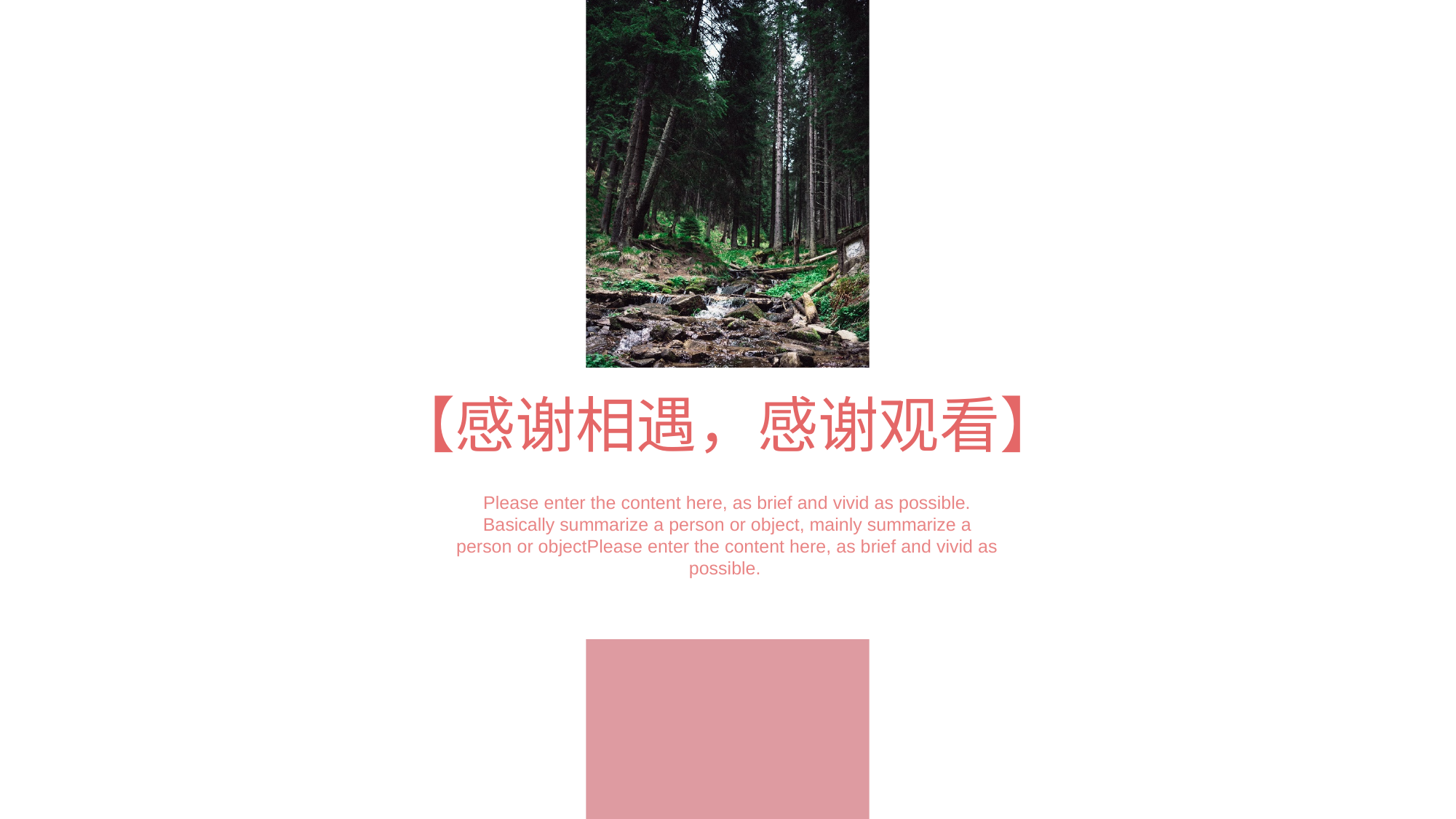

【感谢相遇，感谢观看】
Please enter the content here, as brief and vivid as possible. Basically summarize a person or object, mainly summarize a person or objectPlease enter the content here, as brief and vivid as possible.